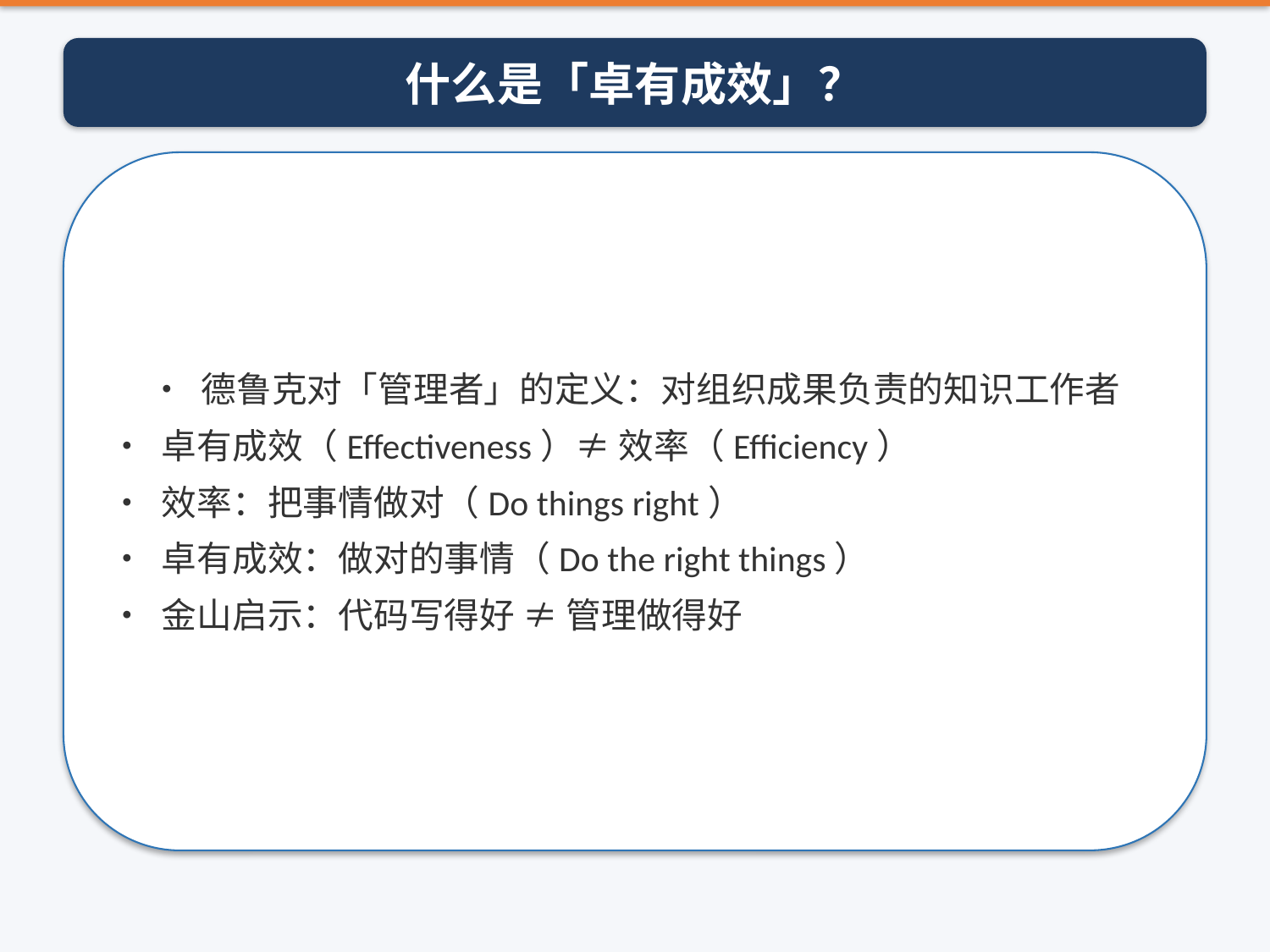

什么是「卓有成效」？
• 德鲁克对「管理者」的定义：对组织成果负责的知识工作者
• 卓有成效（Effectiveness）≠ 效率（Efficiency）
• 效率：把事情做对（Do things right）
• 卓有成效：做对的事情（Do the right things）
• 金山启示：代码写得好 ≠ 管理做得好